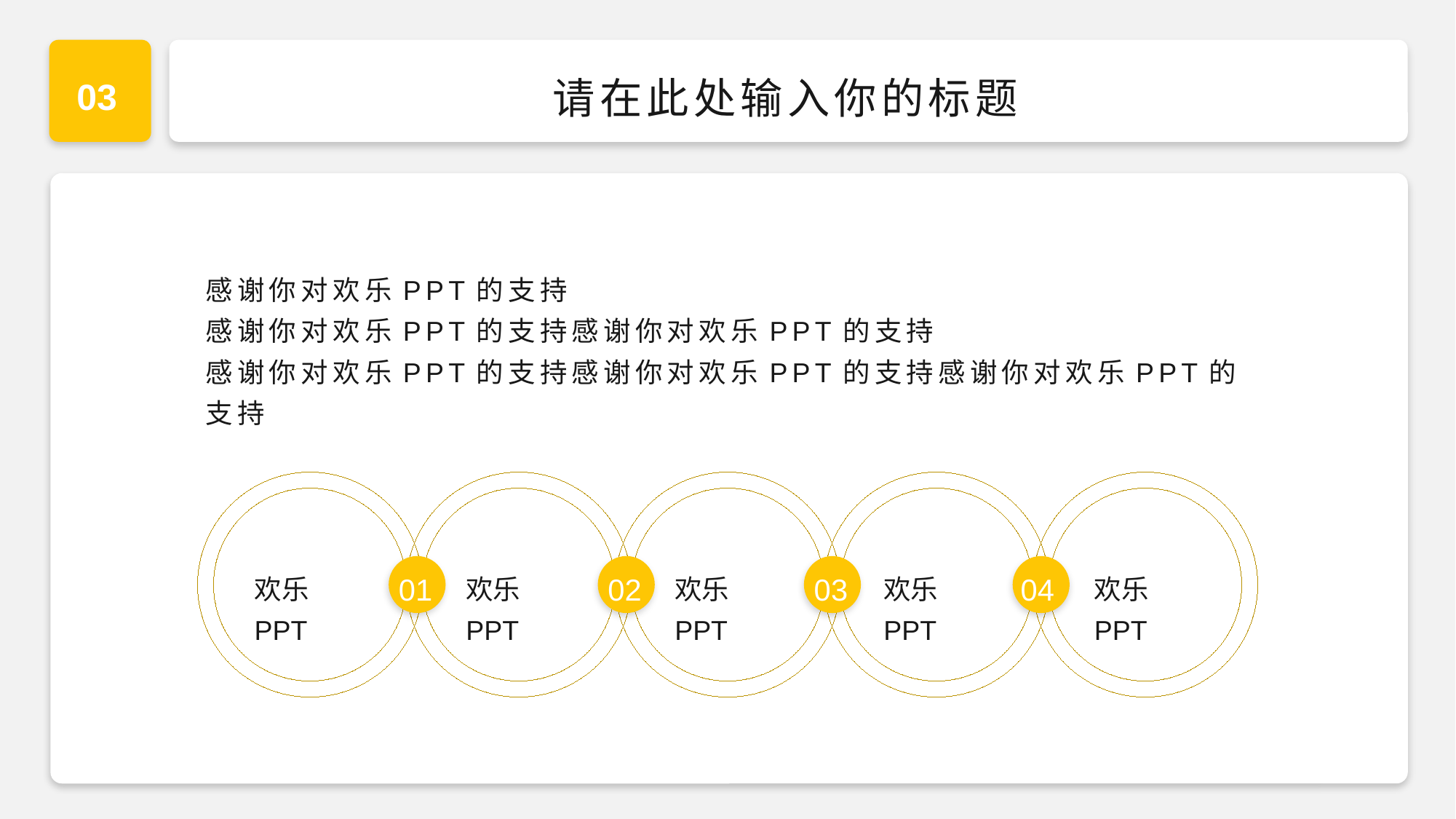

03

请在此处输入你的标题

感谢你对欢乐PPT的支持
感谢你对欢乐PPT的支持感谢你对欢乐PPT的支持
感谢你对欢乐PPT的支持感谢你对欢乐PPT的支持感谢你对欢乐PPT的支持

01
02
03
04

欢乐PPT
欢乐PPT
欢乐PPT
欢乐PPT
欢乐PPT